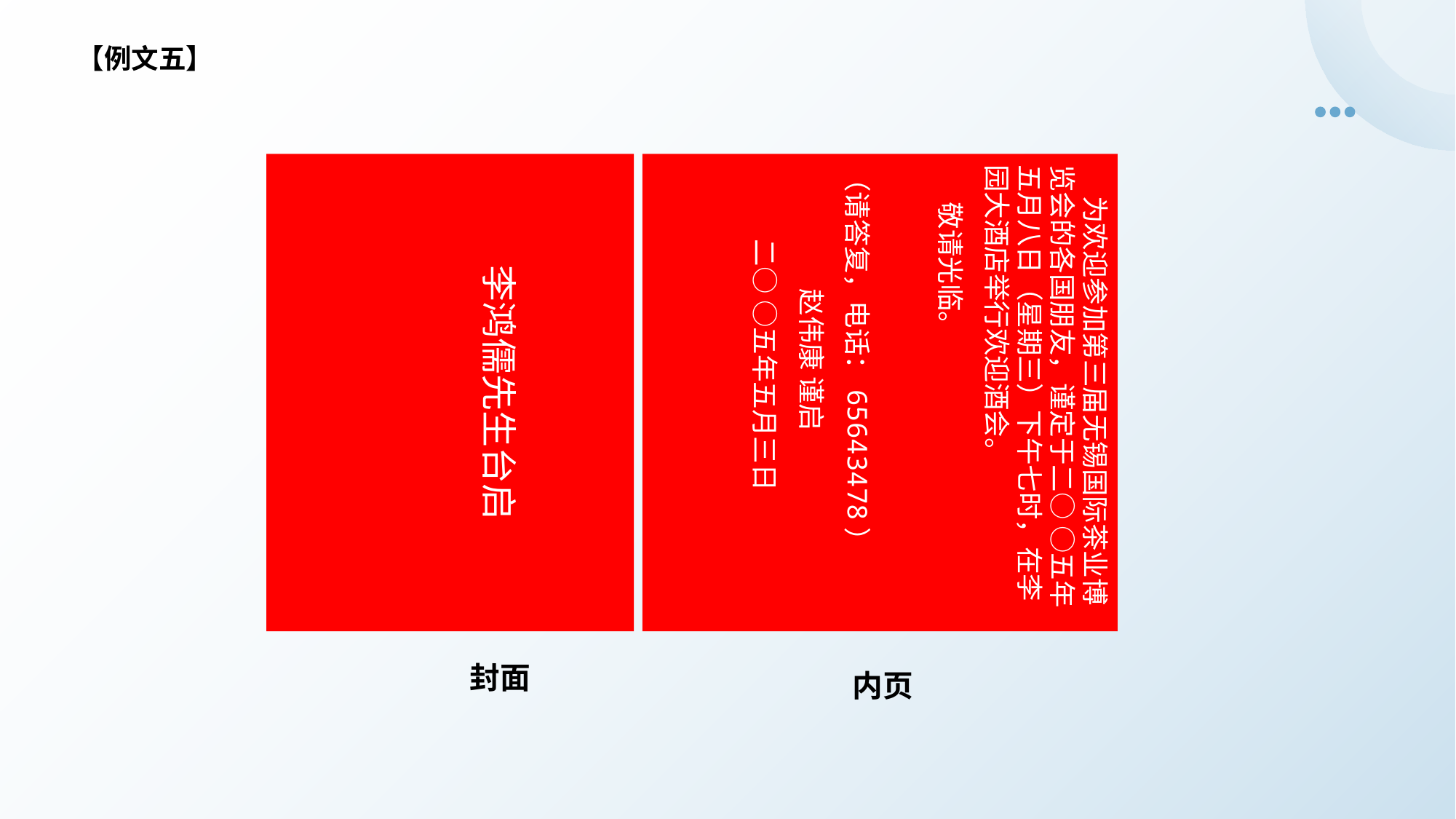

【例文五】

李鸿儒先生台启
    为欢迎参加第三届无锡国际茶业博览会的各国朋友，谨定于二○ ○五年五月八日（星期三）下午七时，在李园大酒店举行欢迎酒会。
     敬请光临。

（请答复，电话：65643478）
                   赵伟康 谨启
           二○ ○五年五月三日

封面
内页